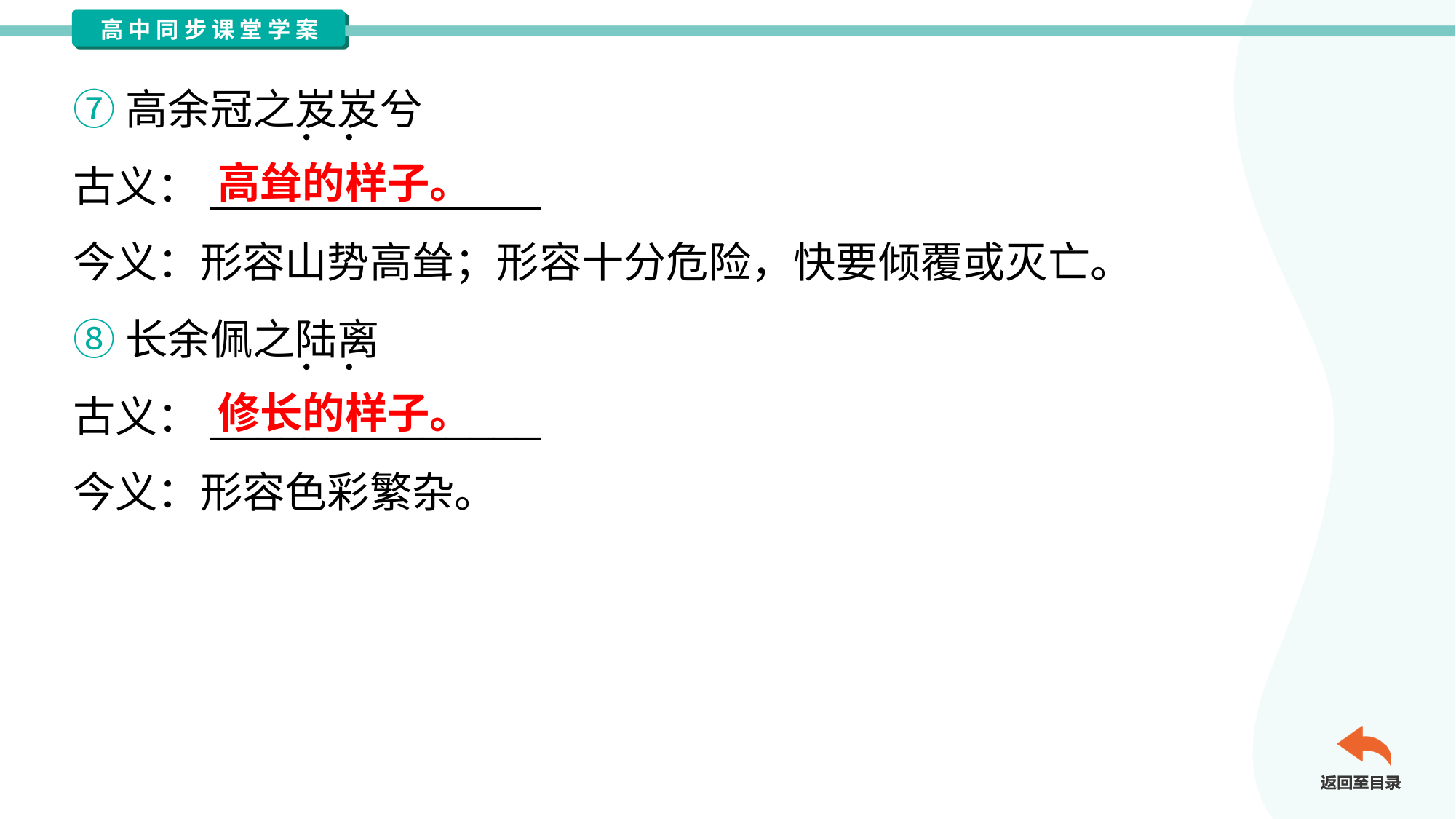

⑦高余冠之岌岌兮
古义：______________
今义：形容山势高耸；形容十分危险，快要倾覆或灭亡。
高耸的样子。

⑧长余佩之陆离
古义：______________
今义：形容色彩繁杂。
修长的样子。